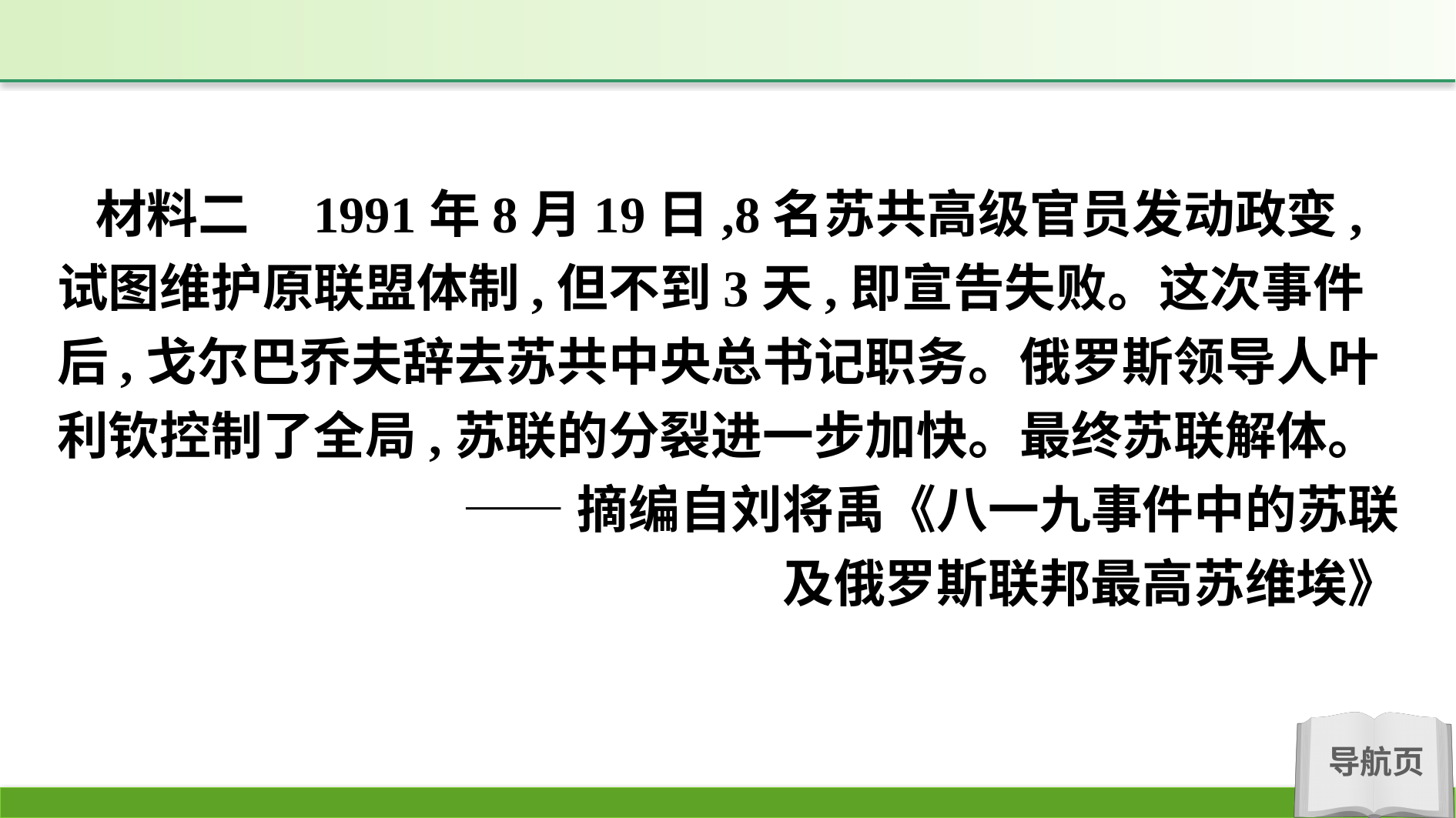

材料二　1991年8月19日,8名苏共高级官员发动政变,试图维护原联盟体制,但不到3天,即宣告失败。这次事件后,戈尔巴乔夫辞去苏共中央总书记职务。俄罗斯领导人叶利钦控制了全局,苏联的分裂进一步加快。最终苏联解体。
——摘编自刘将禹《八一九事件中的苏联
及俄罗斯联邦最高苏维埃》